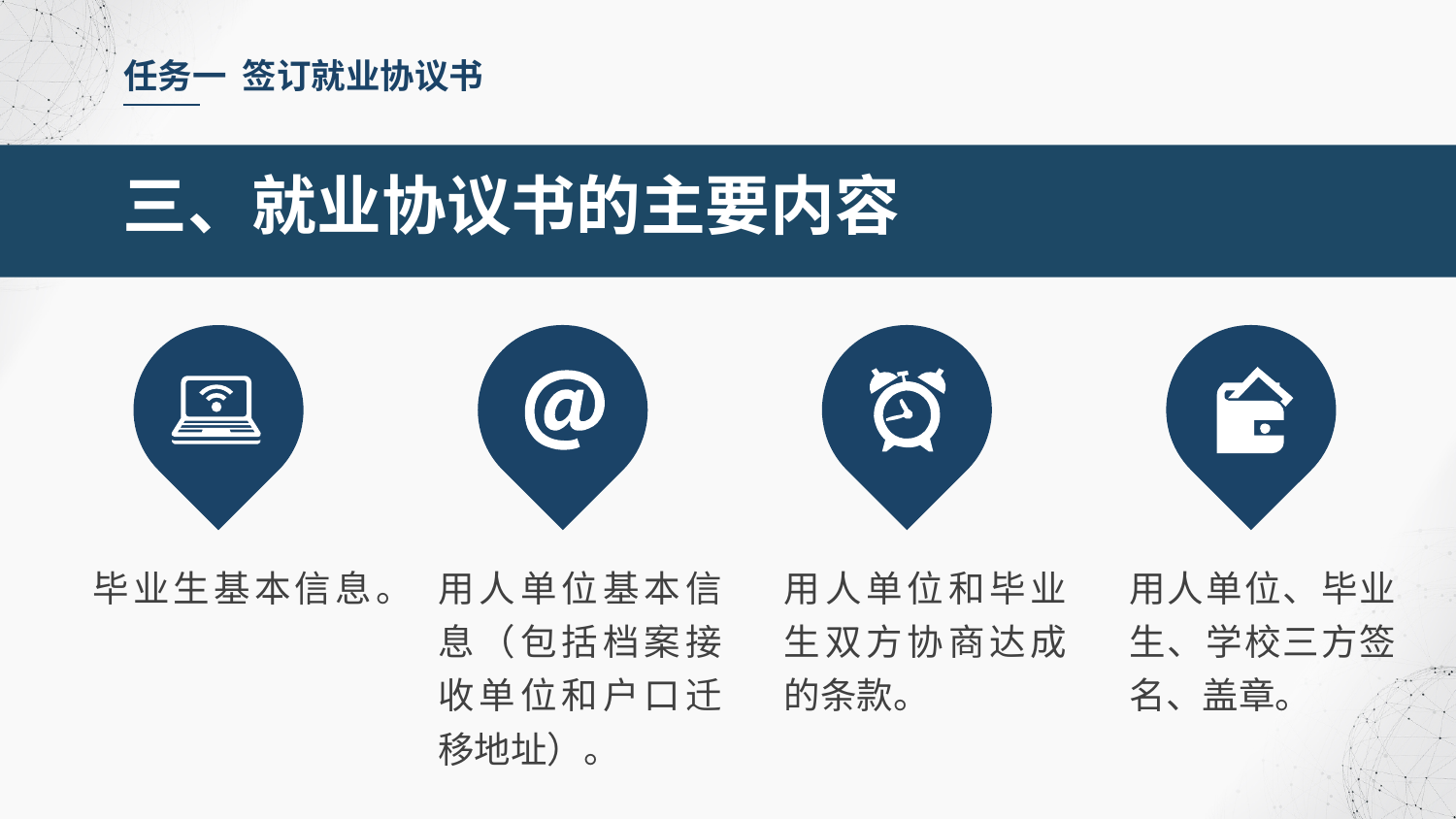

任务一  签订就业协议书

三、就业协议书的主要内容

毕业生基本信息。
用人单位基本信息（包括档案接收单位和户口迁移地址）。
用人单位和毕业生双方协商达成的条款。
用人单位、毕业生、学校三方签名、盖章。